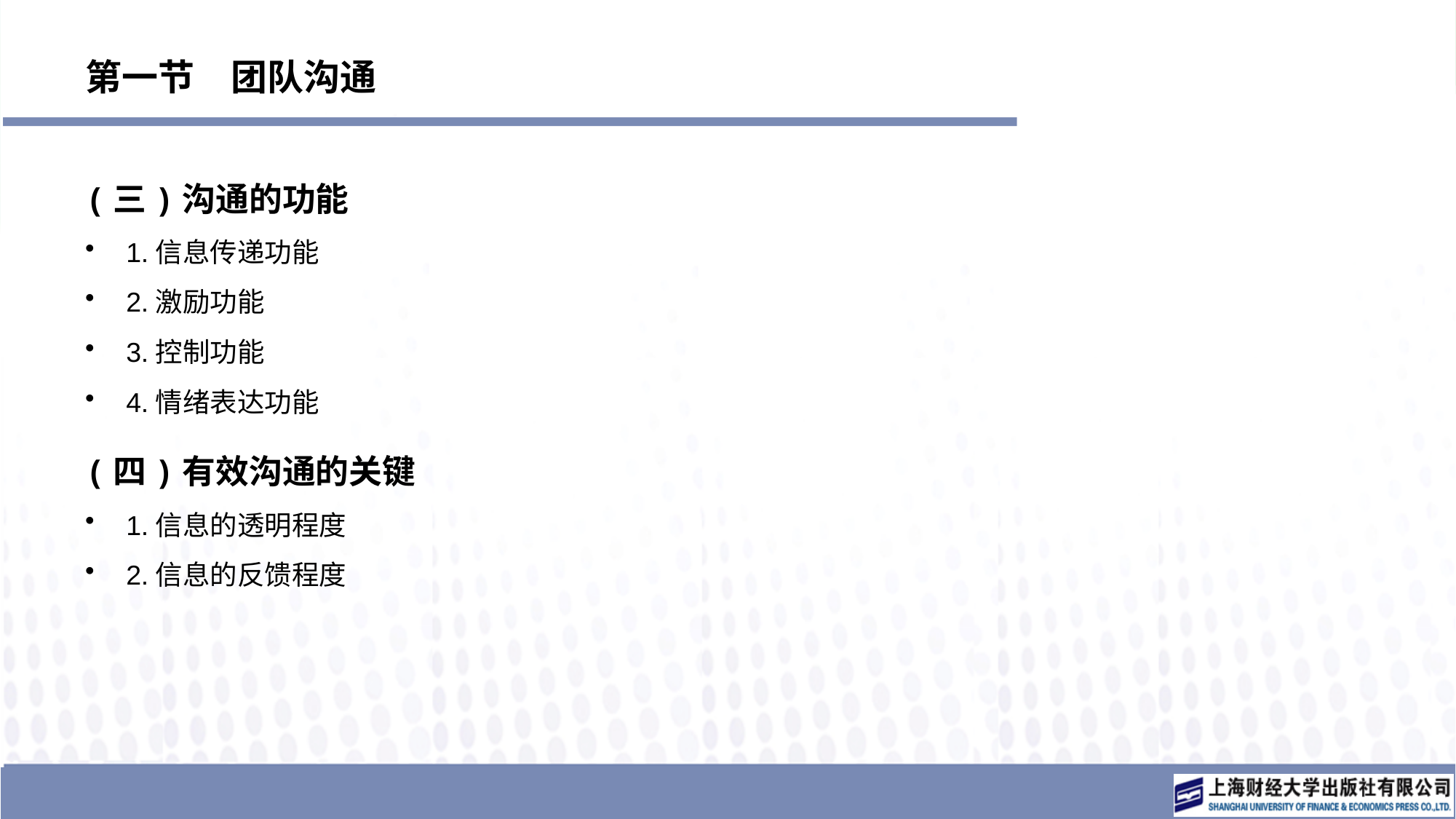

# 第一节　团队沟通
(三)沟通的功能
1.信息传递功能
2.激励功能
3.控制功能
4.情绪表达功能
(四)有效沟通的关键
1.信息的透明程度
2.信息的反馈程度